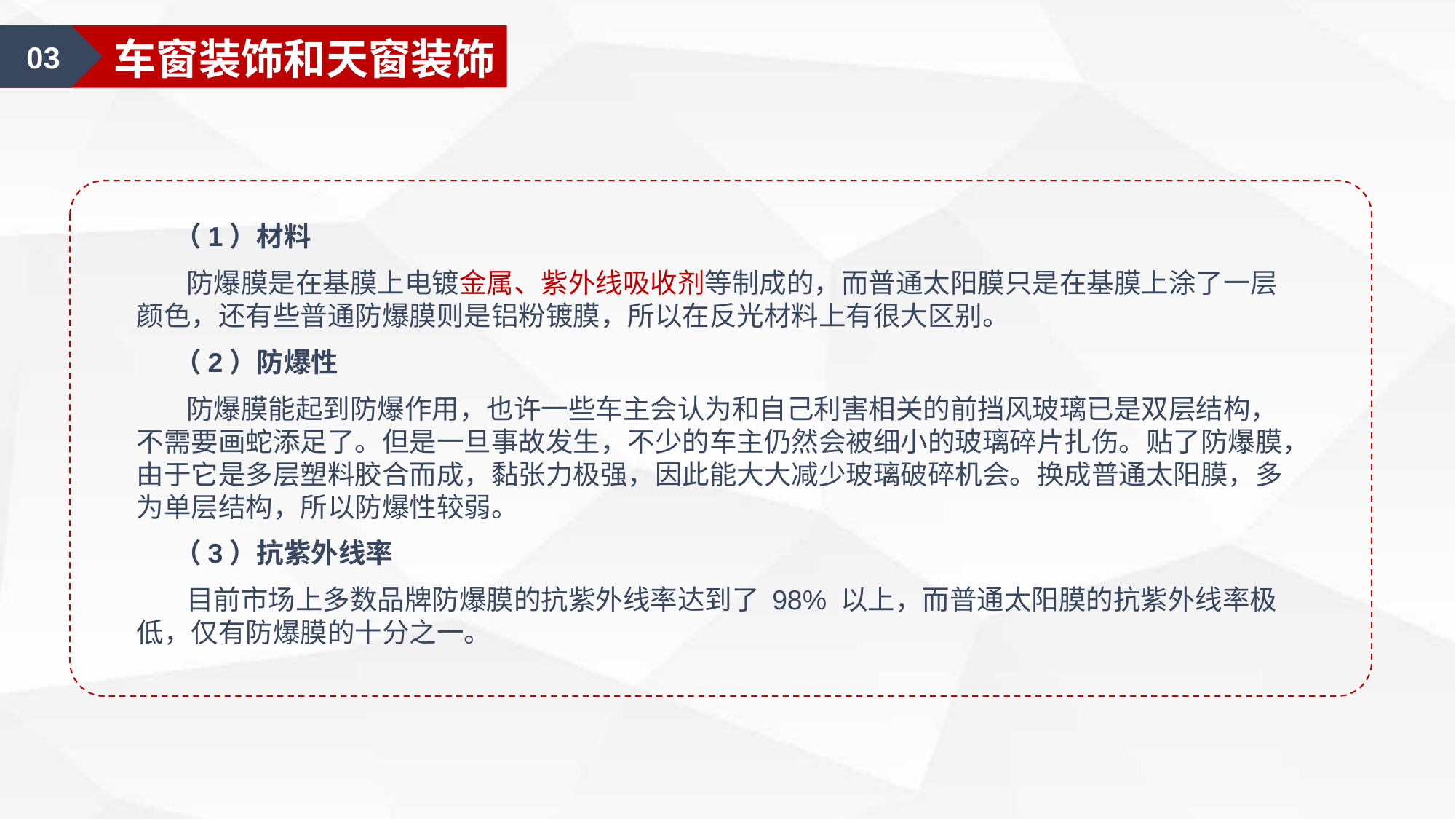

01
汽车美容认知

01
汽车外部的清洁

03
车窗装饰和天窗装饰

     （1）材料
       防爆膜是在基膜上电镀金属、紫外线吸收剂等制成的，而普通太阳膜只是在基膜上涂了一层颜色，还有些普通防爆膜则是铝粉镀膜，所以在反光材料上有很大区别。
     （2）防爆性
       防爆膜能起到防爆作用，也许一些车主会认为和自己利害相关的前挡风玻璃已是双层结构，不需要画蛇添足了。但是一旦事故发生，不少的车主仍然会被细小的玻璃碎片扎伤。贴了防爆膜，由于它是多层塑料胶合而成，黏张力极强，因此能大大减少玻璃破碎机会。换成普通太阳膜，多为单层结构，所以防爆性较弱。
     （3）抗紫外线率
       目前市场上多数品牌防爆膜的抗紫外线率达到了 98% 以上，而普通太阳膜的抗紫外线率极低，仅有防爆膜的十分之一。